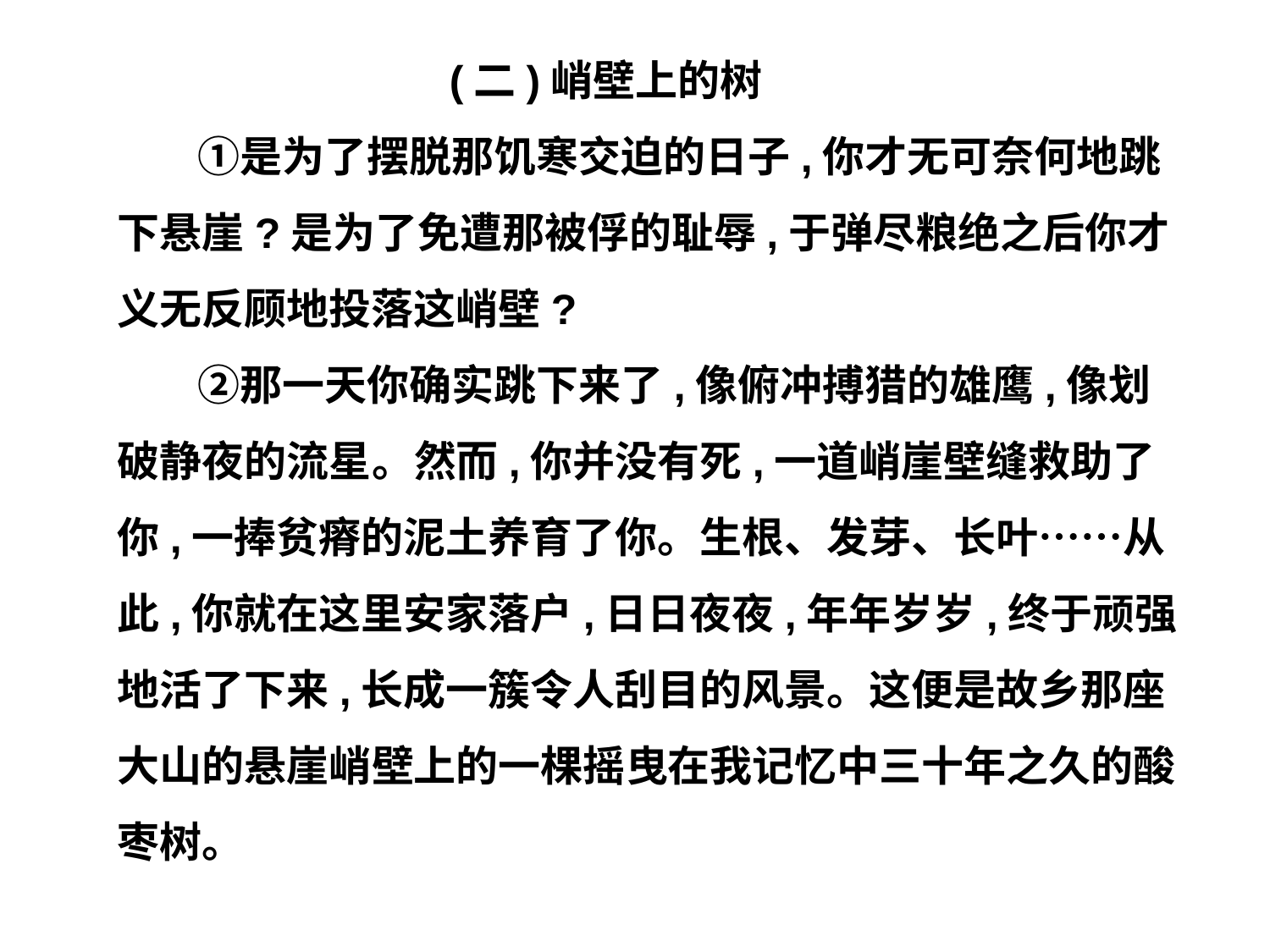

(二)峭壁上的树
　    ①是为了摆脱那饥寒交迫的日子,你才无可奈何地跳下悬崖?是为了免遭那被俘的耻辱,于弹尽粮绝之后你才义无反顾地投落这峭壁?
　    ②那一天你确实跳下来了,像俯冲搏猎的雄鹰,像划破静夜的流星。然而,你并没有死,一道峭崖壁缝救助了你,一捧贫瘠的泥土养育了你。生根、发芽、长叶……从此,你就在这里安家落户,日日夜夜,年年岁岁,终于顽强地活了下来,长成一簇令人刮目的风景。这便是故乡那座大山的悬崖峭壁上的一棵摇曳在我记忆中三十年之久的酸枣树。